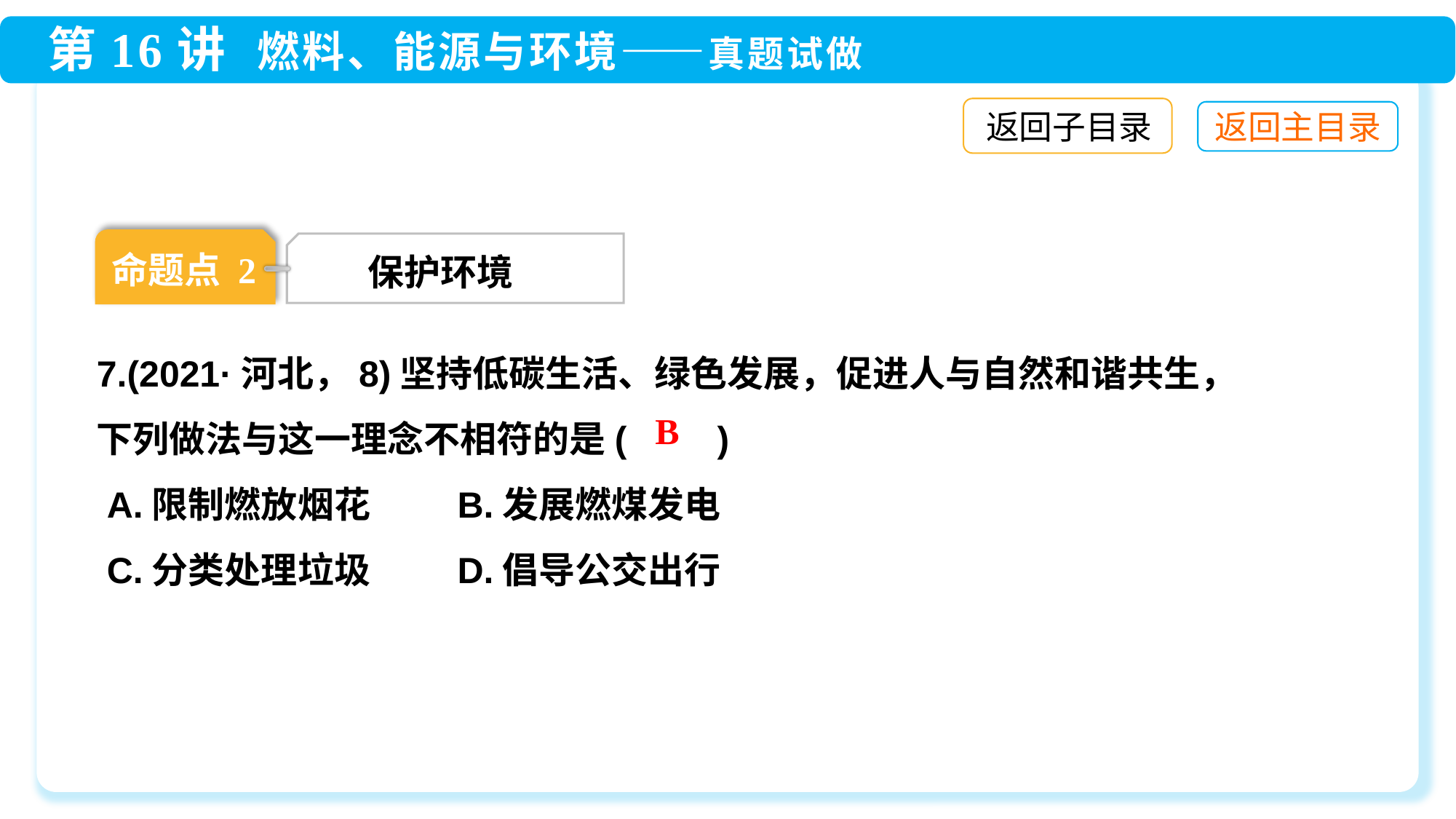

返回子目录

命题点 2
 保护环境

7.(2021·河北，8)坚持低碳生活、绿色发展，促进人与自然和谐共生，下列做法与这一理念不相符的是(　　)
 A.限制燃放烟花	   B.发展燃煤发电
 C.分类处理垃圾	   D.倡导公交出行
B